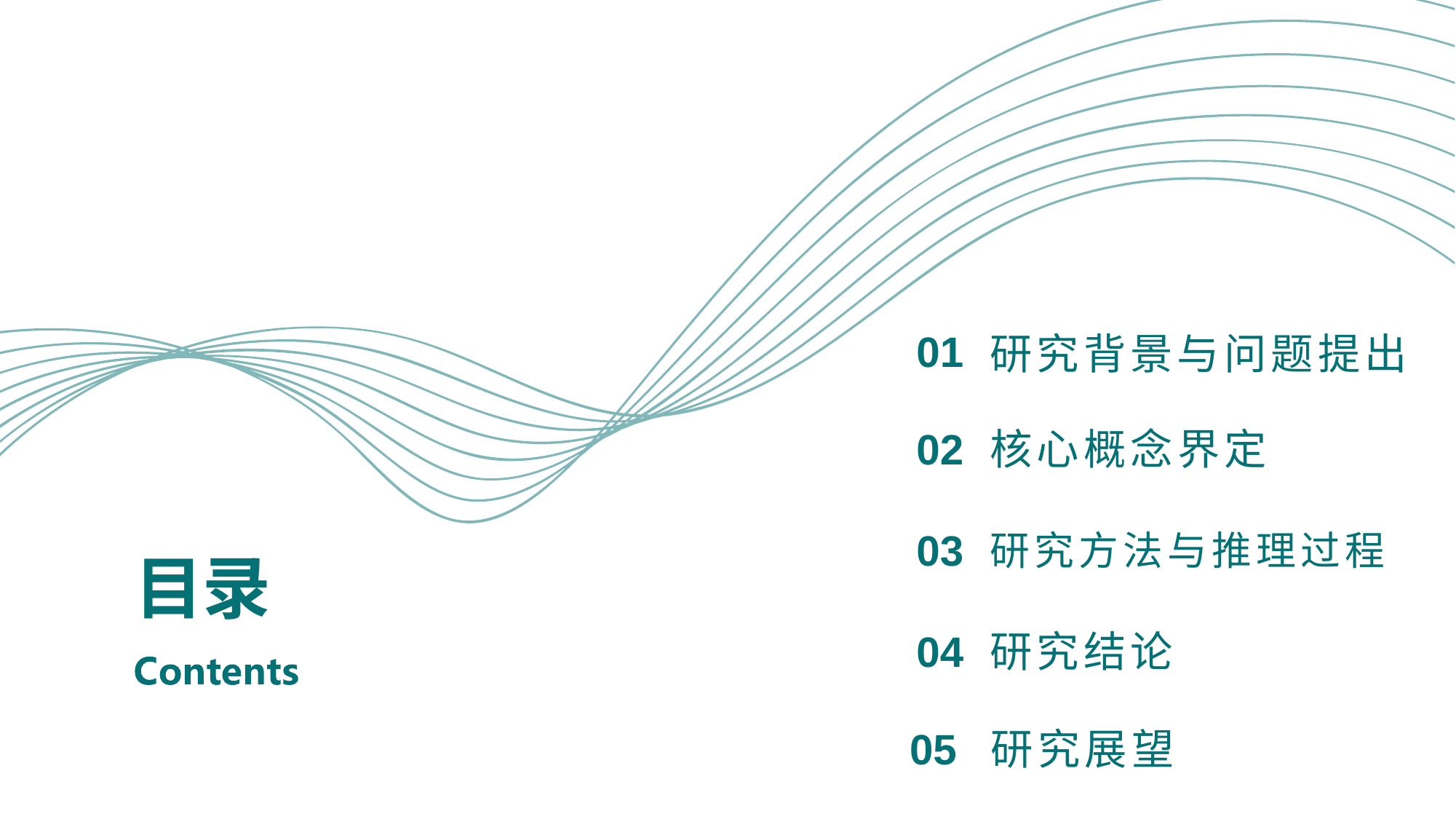

01
研究背景与问题提出
核心概念界定
02
# 目录
研究方法与推理过程
03
04
研究结论
05  研究展望